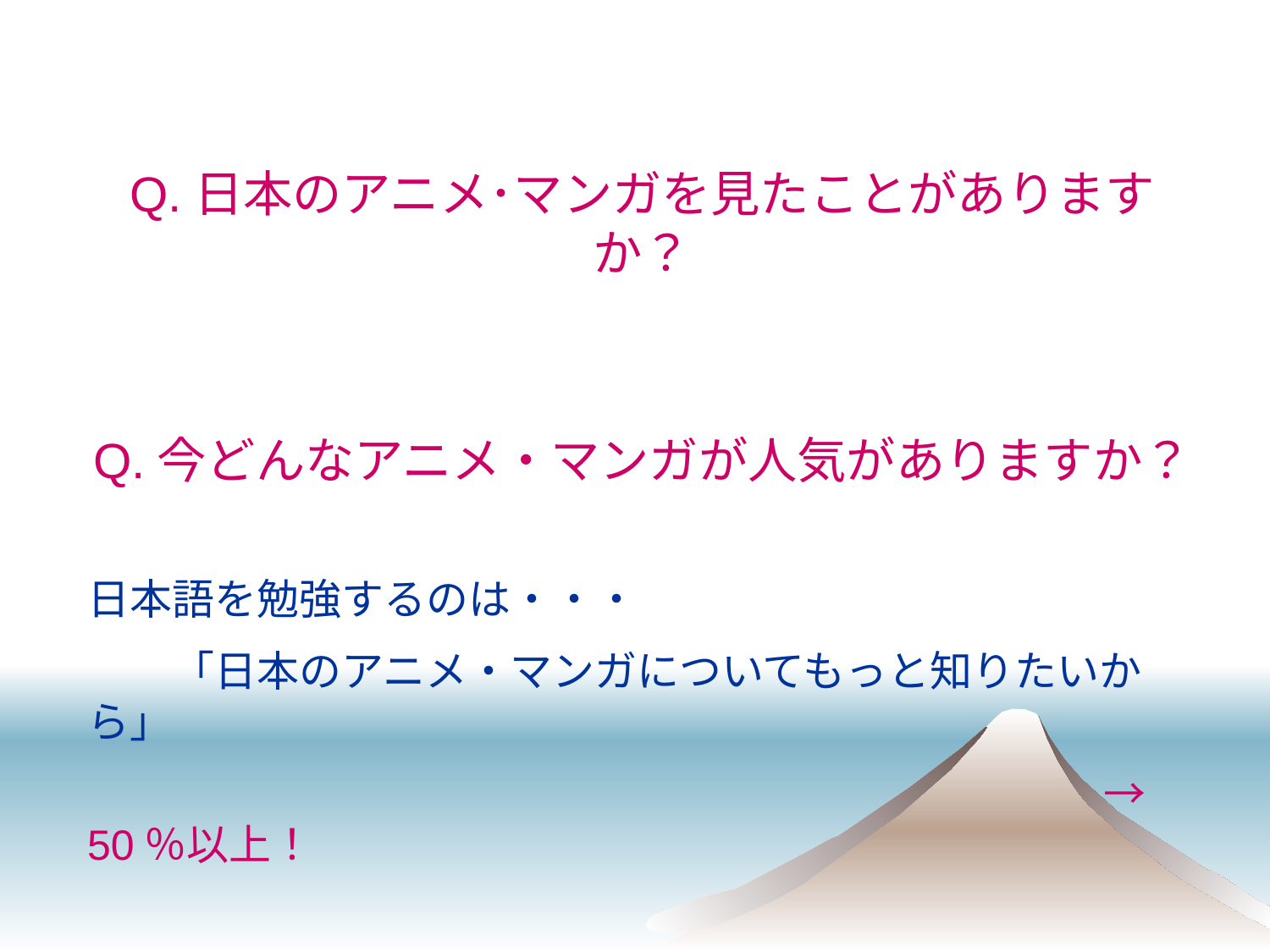

Q.日本のアニメ･マンガを見たことがありますか？

Q.今どんなアニメ・マンガが人気がありますか？
日本語を勉強するのは・・・
　　「日本のアニメ・マンガについてもっと知りたいから」
　　　　　　　　　　　　　　　　　　　　　　　　→50％以上！